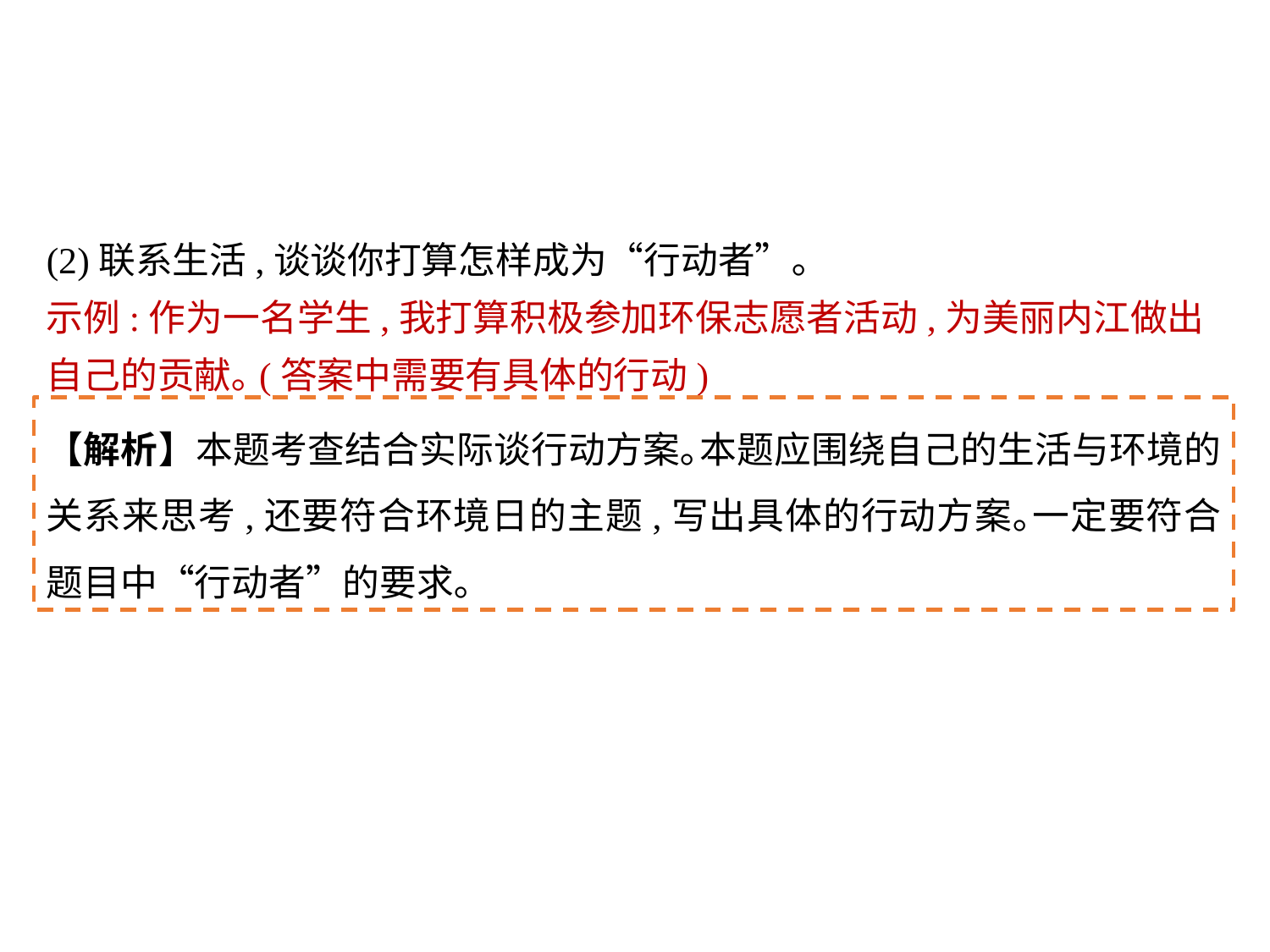

(2)联系生活,谈谈你打算怎样成为“行动者”｡
示例:作为一名学生,我打算积极参加环保志愿者活动,为美丽内江做出自己的贡献｡(答案中需要有具体的行动)
【解析】本题考查结合实际谈行动方案｡本题应围绕自己的生活与环境的关系来思考,还要符合环境日的主题,写出具体的行动方案｡一定要符合题目中“行动者”的要求｡